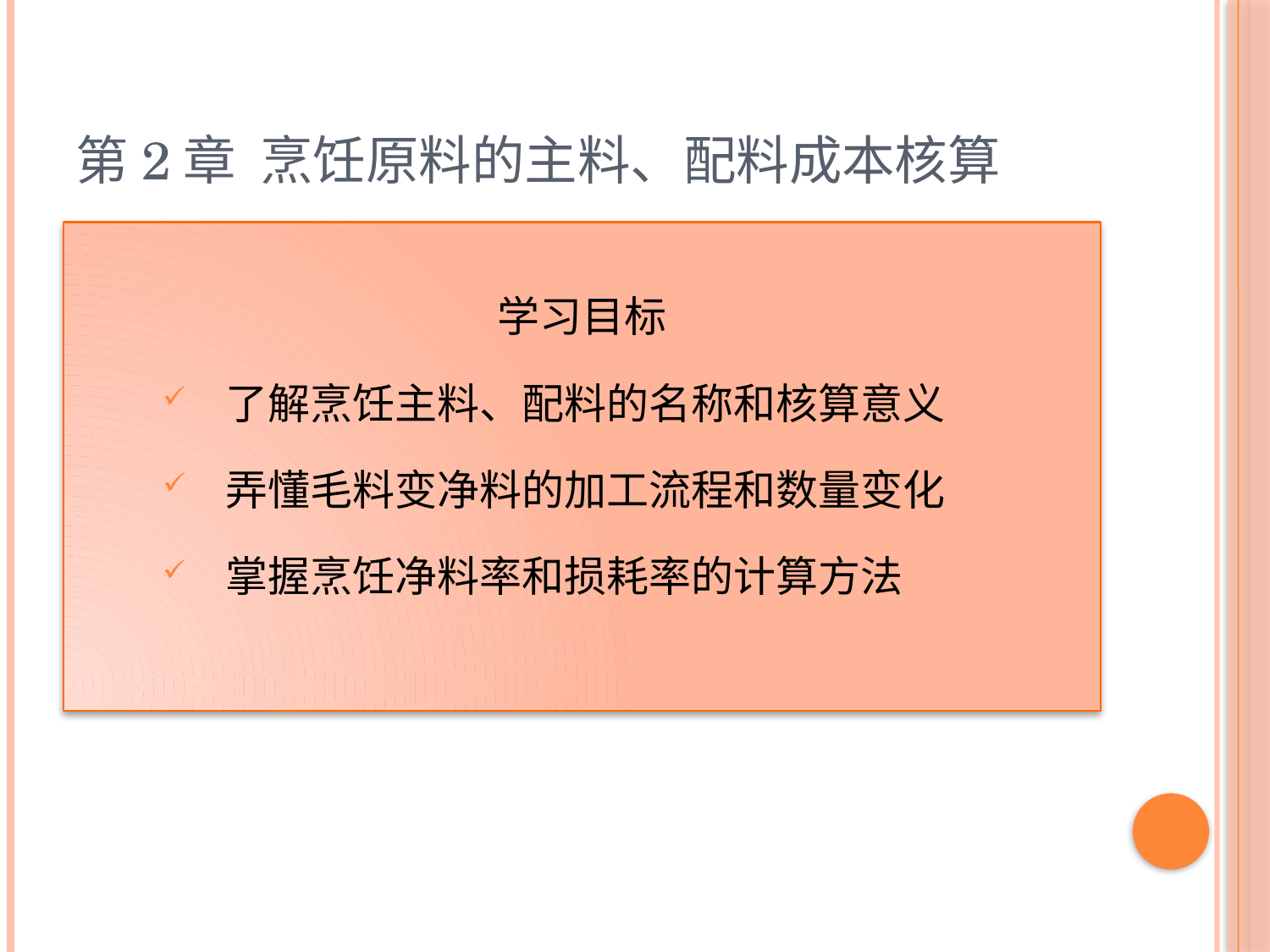

# 第2章  烹饪原料的主料、配料成本核算

学习目标
了解烹饪主料、配料的名称和核算意义
弄懂毛料变净料的加工流程和数量变化
掌握烹饪净料率和损耗率的计算方法